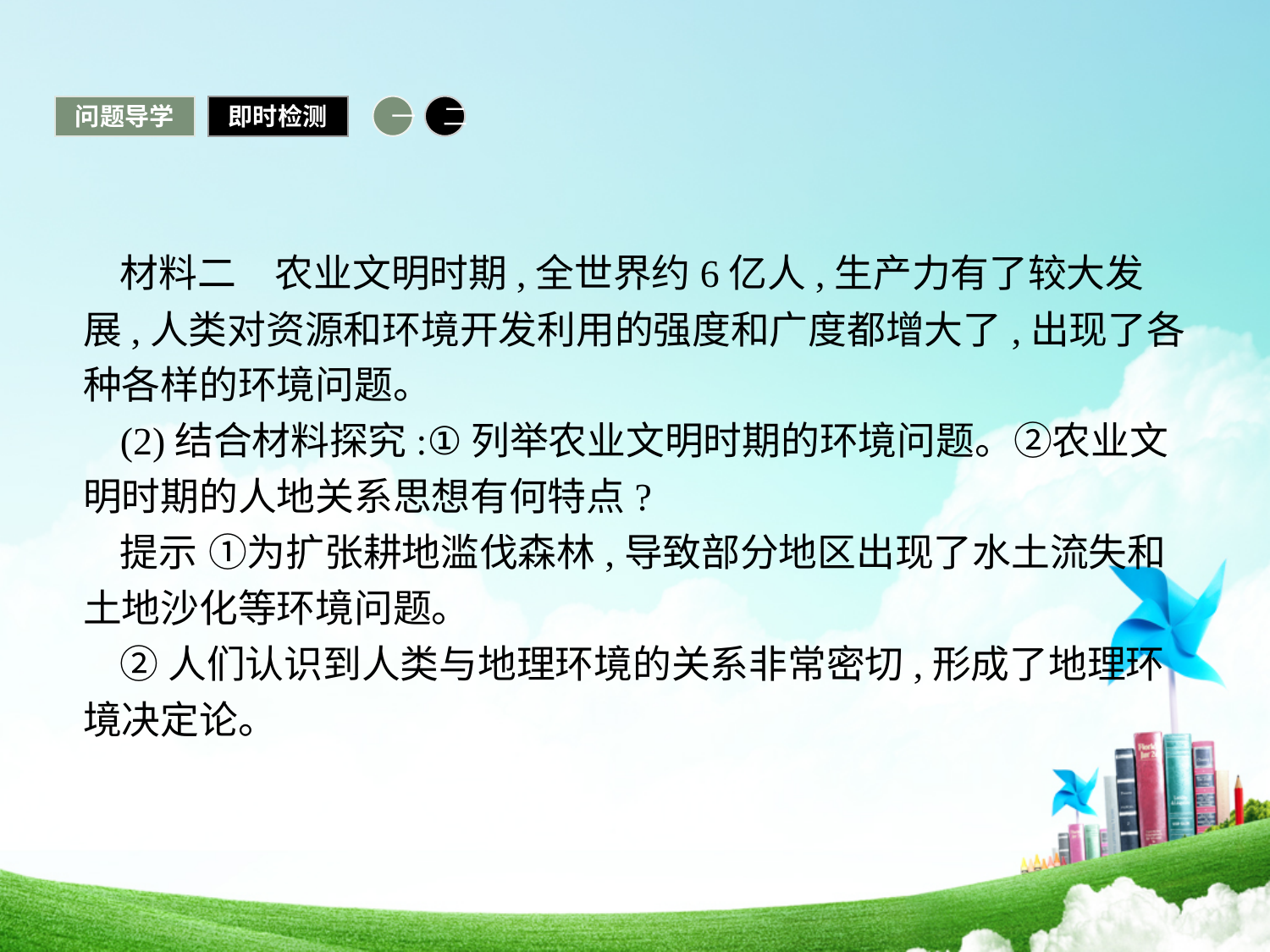

问题导学
即时检测
一
二
材料二　农业文明时期,全世界约6亿人,生产力有了较大发展,人类对资源和环境开发利用的强度和广度都增大了,出现了各种各样的环境问题。
(2)结合材料探究:①列举农业文明时期的环境问题。②农业文明时期的人地关系思想有何特点?
提示 ①为扩张耕地滥伐森林,导致部分地区出现了水土流失和土地沙化等环境问题。
②人们认识到人类与地理环境的关系非常密切,形成了地理环境决定论。